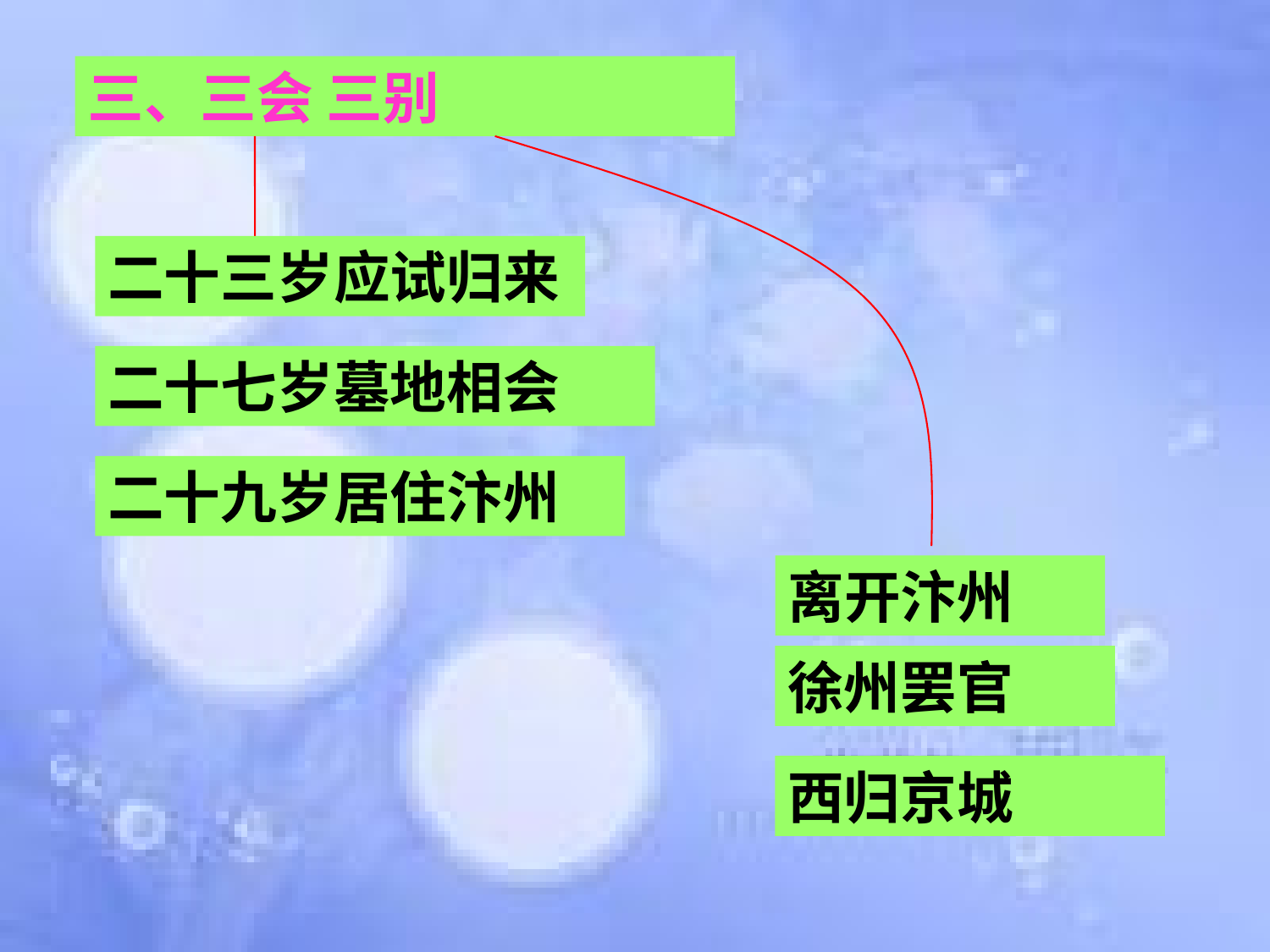

三、三会 三别

二十三岁应试归来
二十七岁墓地相会
二十九岁居住汴州
离开汴州
徐州罢官
西归京城